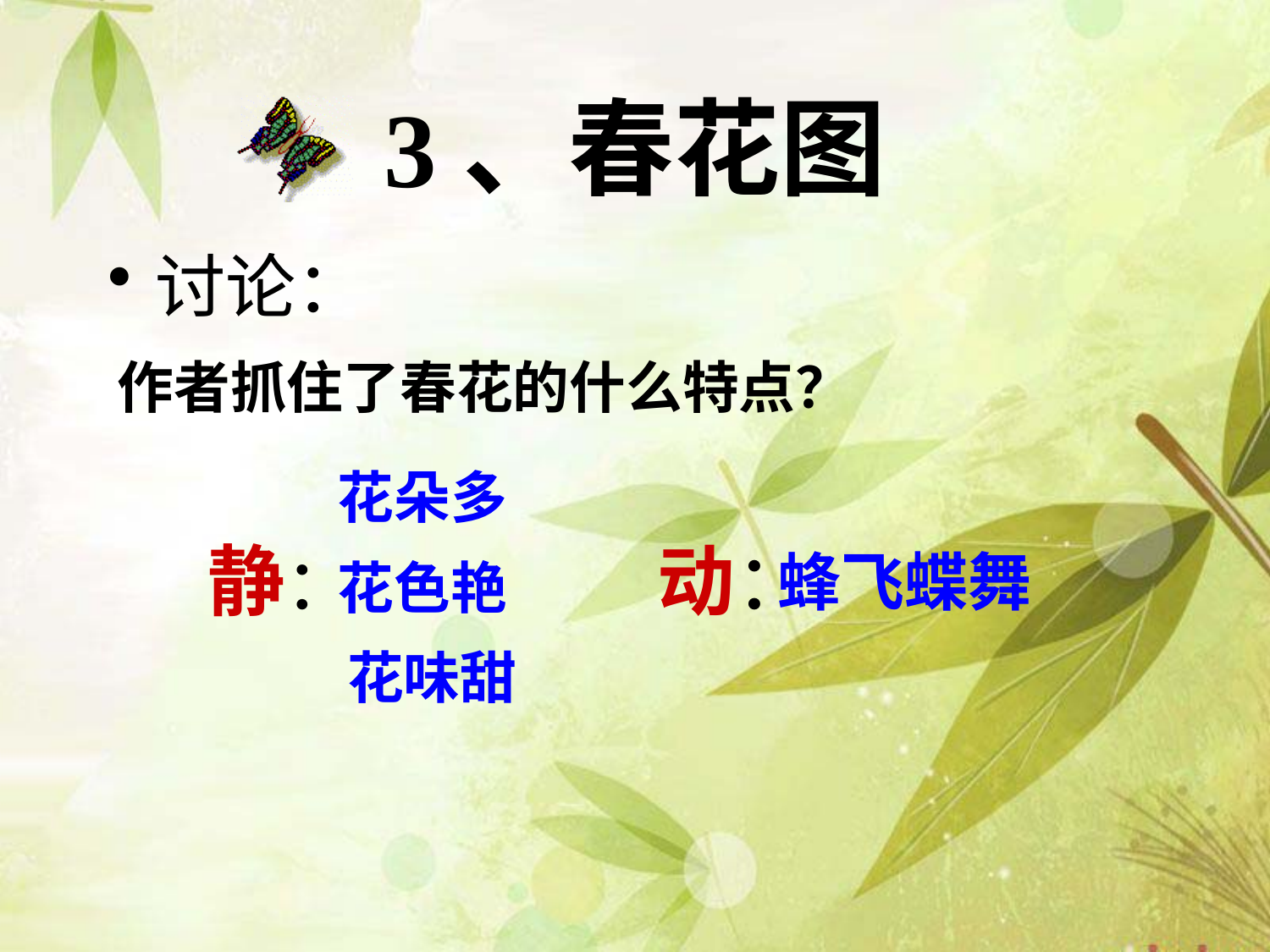

# 3、春花图
讨论：
作者抓住了春花的什么特点？

花朵多

静：
动：
蜂飞蝶舞

花色艳

花味甜